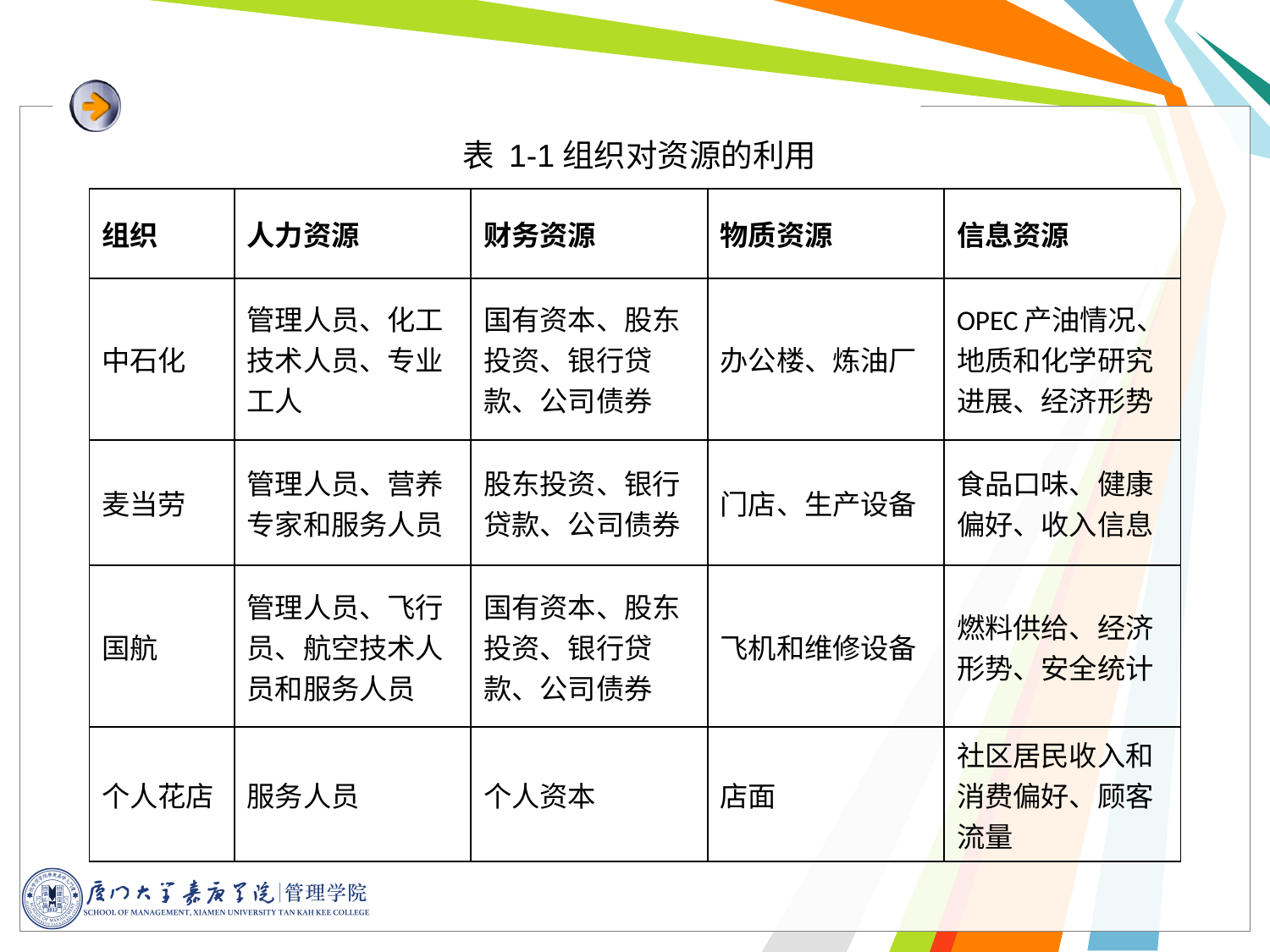

表 1-1组织对资源的利用
| 组织 | 人力资源 | 财务资源 | 物质资源 | 信息资源 |
| --- | --- | --- | --- | --- |
| 中石化 | 管理人员、化工技术人员、专业工人 | 国有资本、股东投资、银行贷款、公司债券 | 办公楼、炼油厂 | OPEC产油情况、地质和化学研究进展、经济形势 |
| 麦当劳 | 管理人员、营养专家和服务人员 | 股东投资、银行贷款、公司债券 | 门店、生产设备 | 食品口味、健康偏好、收入信息 |
| 国航 | 管理人员、飞行员、航空技术人员和服务人员 | 国有资本、股东投资、银行贷款、公司债券 | 飞机和维修设备 | 燃料供给、经济形势、安全统计 |
| 个人花店 | 服务人员 | 个人资本 | 店面 | 社区居民收入和消费偏好、顾客流量 |